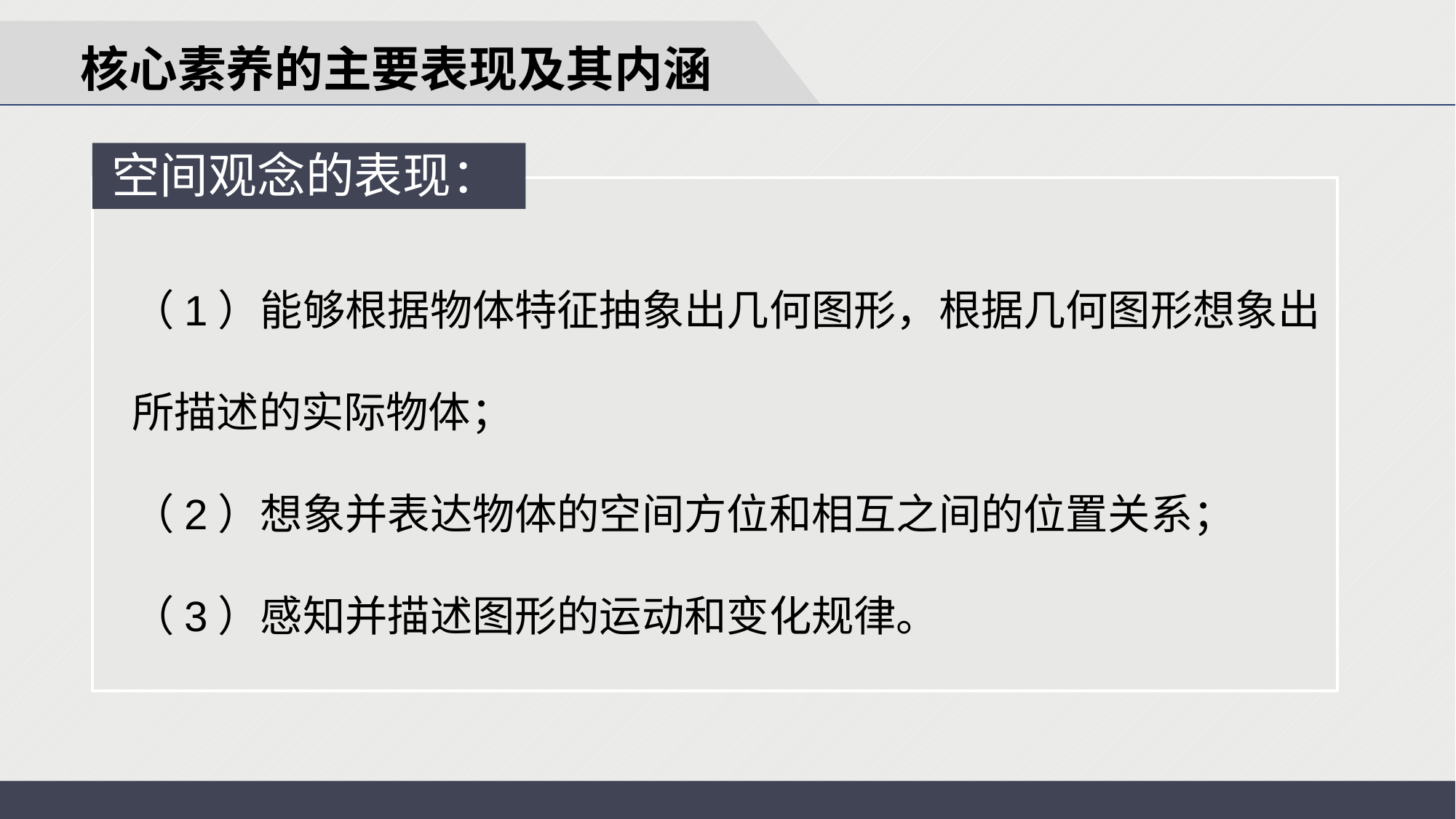

核心素养的主要表现及其内涵
空间观念的表现：

（1）能够根据物体特征抽象出几何图形，根据几何图形想象出所描述的实际物体；
（2）想象并表达物体的空间方位和相互之间的位置关系；
（3）感知并描述图形的运动和变化规律。